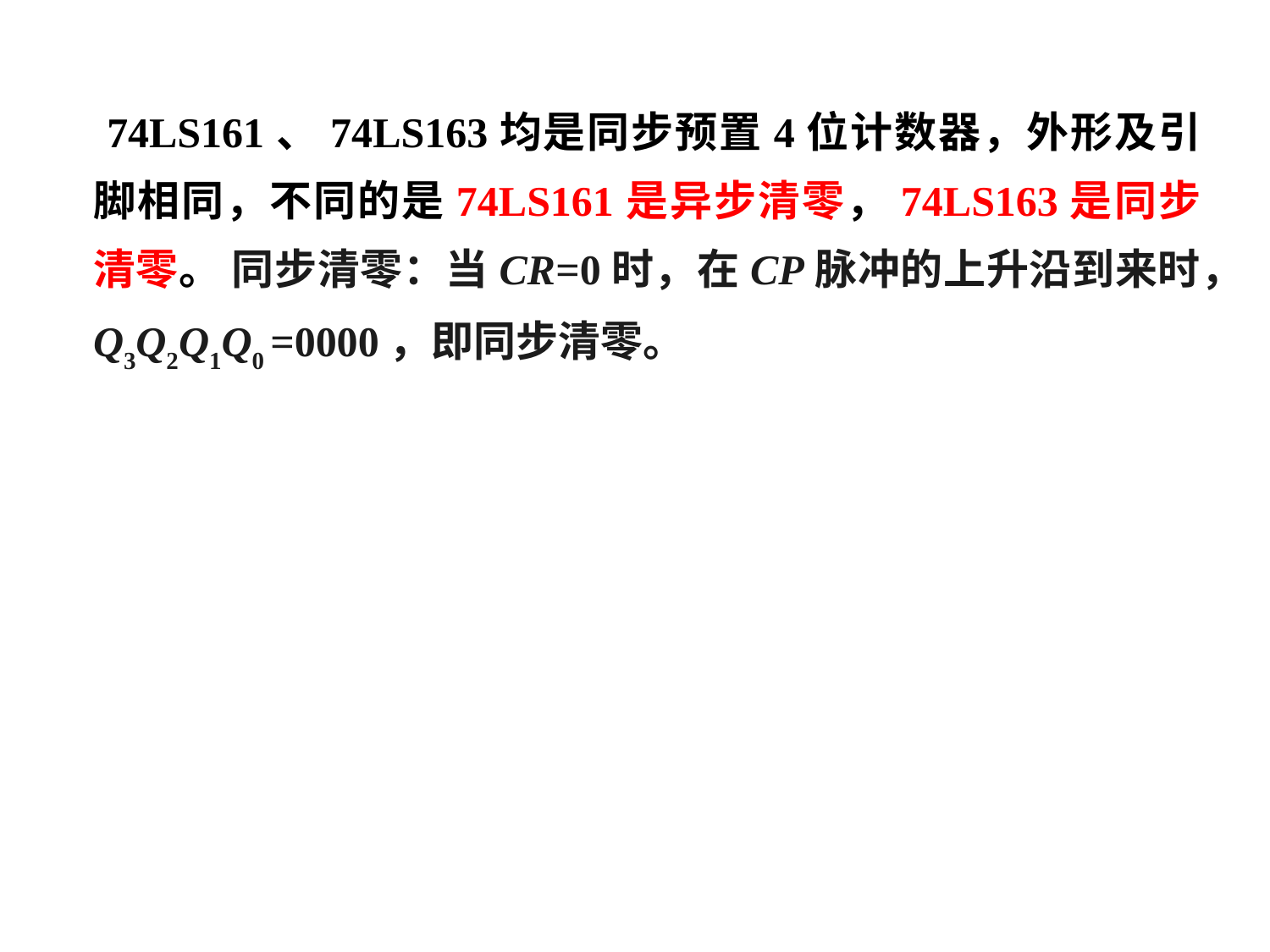

74LS161、74LS163均是同步预置4位计数器，外形及引脚相同，不同的是74LS161是异步清零，74LS163是同步清零。 同步清零：当CR=0时，在CP脉冲的上升沿到来时，Q3Q2Q1Q0 =0000，即同步清零。